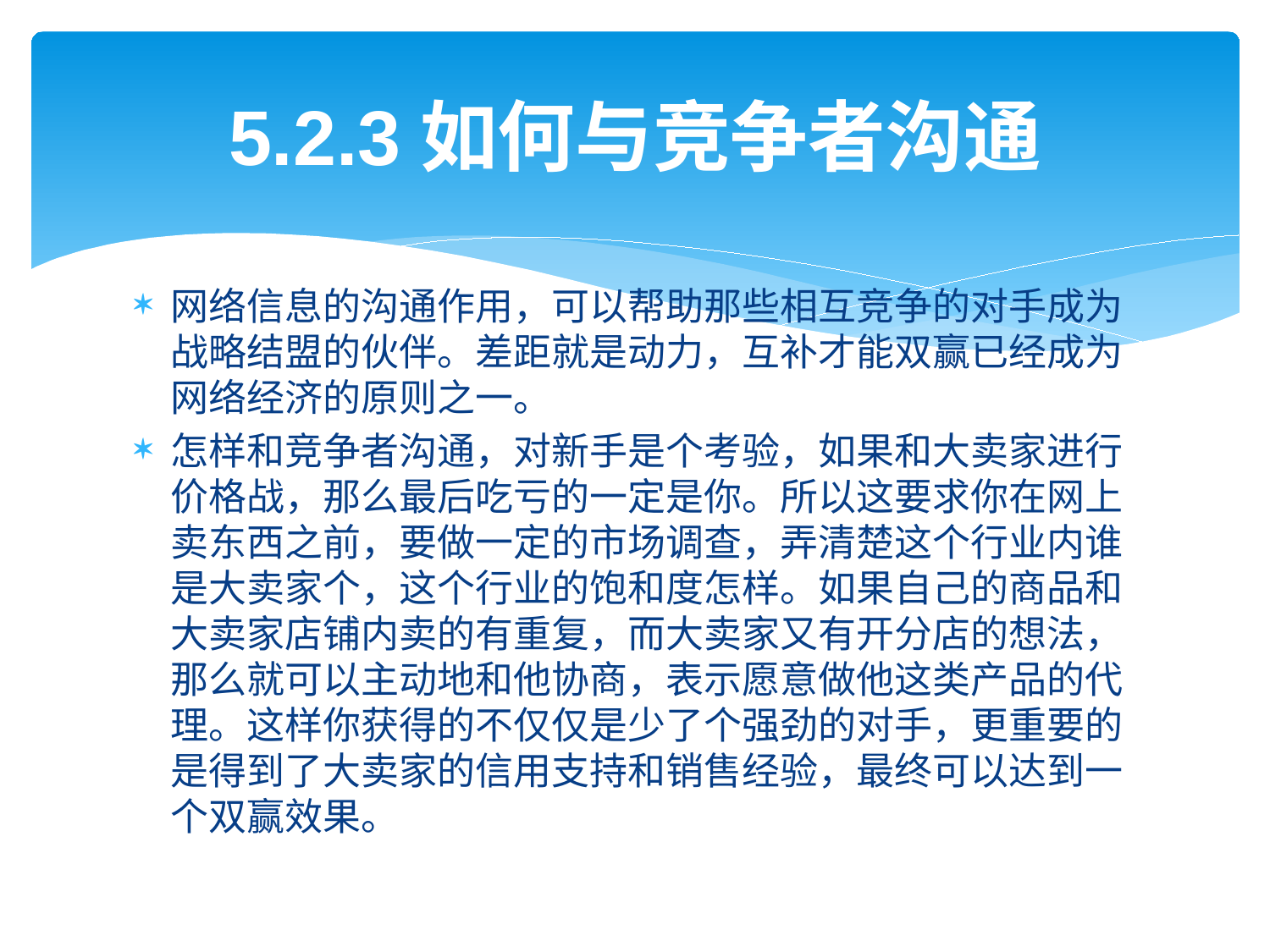

# 5.2.3如何与竞争者沟通
网络信息的沟通作用，可以帮助那些相互竞争的对手成为战略结盟的伙伴。差距就是动力，互补才能双赢已经成为网络经济的原则之一。
怎样和竞争者沟通，对新手是个考验，如果和大卖家进行价格战，那么最后吃亏的一定是你。所以这要求你在网上卖东西之前，要做一定的市场调查，弄清楚这个行业内谁是大卖家个，这个行业的饱和度怎样。如果自己的商品和大卖家店铺内卖的有重复，而大卖家又有开分店的想法，那么就可以主动地和他协商，表示愿意做他这类产品的代理。这样你获得的不仅仅是少了个强劲的对手，更重要的是得到了大卖家的信用支持和销售经验，最终可以达到一个双赢效果。